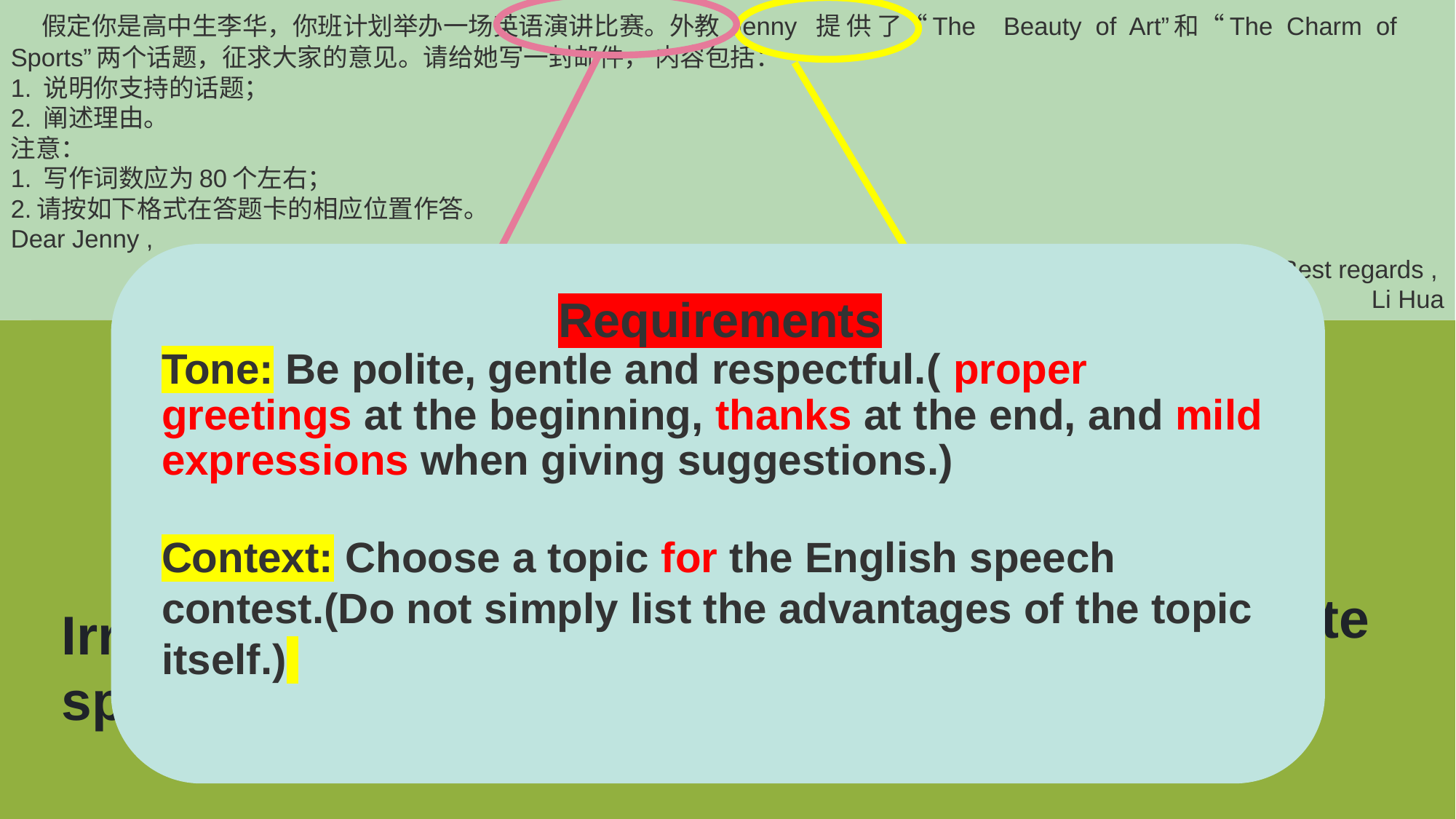

假定你是高中生李华，你班计划举办一场英语演讲比赛。外教 Jenny  提 供 了“The    Beauty  of  Art”和“The  Charm  of  Sports”两个话题，征求大家的意见。请给她写一封邮件， 内容包括：
1. 说明你支持的话题；
2. 阐述理由。
注意：
1. 写作词数应为80个左右；
2.请按如下格式在答题卡的相应位置作答。
Dear Jenny ,
Best regards ,
Li Hua

#

Requirements
Tone: Be polite, gentle and respectful.( proper greetings at the beginning, thanks at the end, and mild expressions when giving suggestions.)

Context: Choose a topic for the English speech contest.(Do not simply list the advantages of the topic itself.)

Main problems:
Context
Tone
Irrelevant to the English speech contest.
too direct and impolite